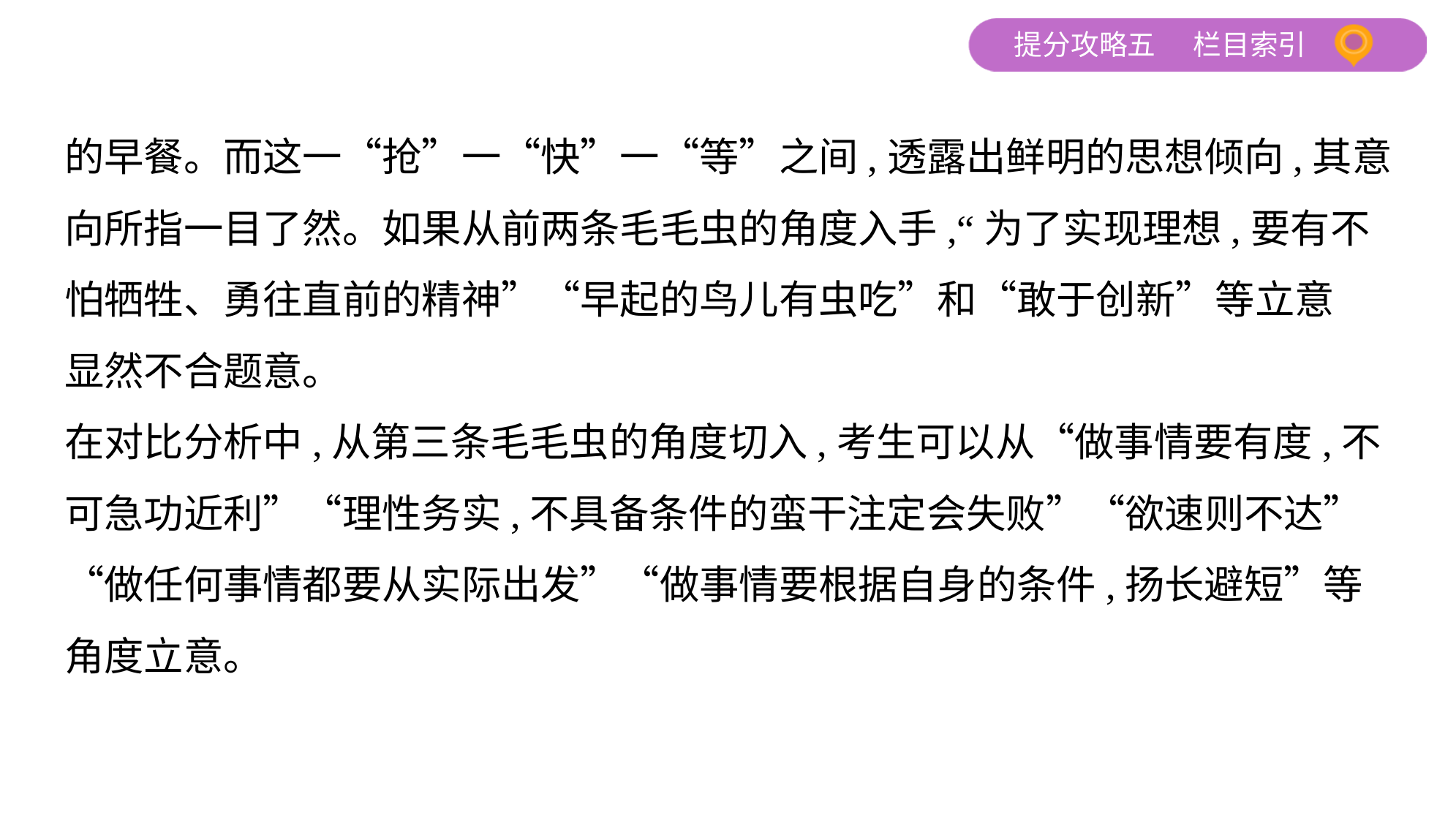

的早餐。而这一“抢”一“快”一“等”之间,透露出鲜明的思想倾向,其意
向所指一目了然。如果从前两条毛毛虫的角度入手,“为了实现理想,要有不
怕牺牲、勇往直前的精神”“早起的鸟儿有虫吃”和“敢于创新”等立意
显然不合题意。
在对比分析中,从第三条毛毛虫的角度切入,考生可以从“做事情要有度,不
可急功近利”“理性务实,不具备条件的蛮干注定会失败”“欲速则不达”
“做任何事情都要从实际出发”“做事情要根据自身的条件,扬长避短”等
角度立意。